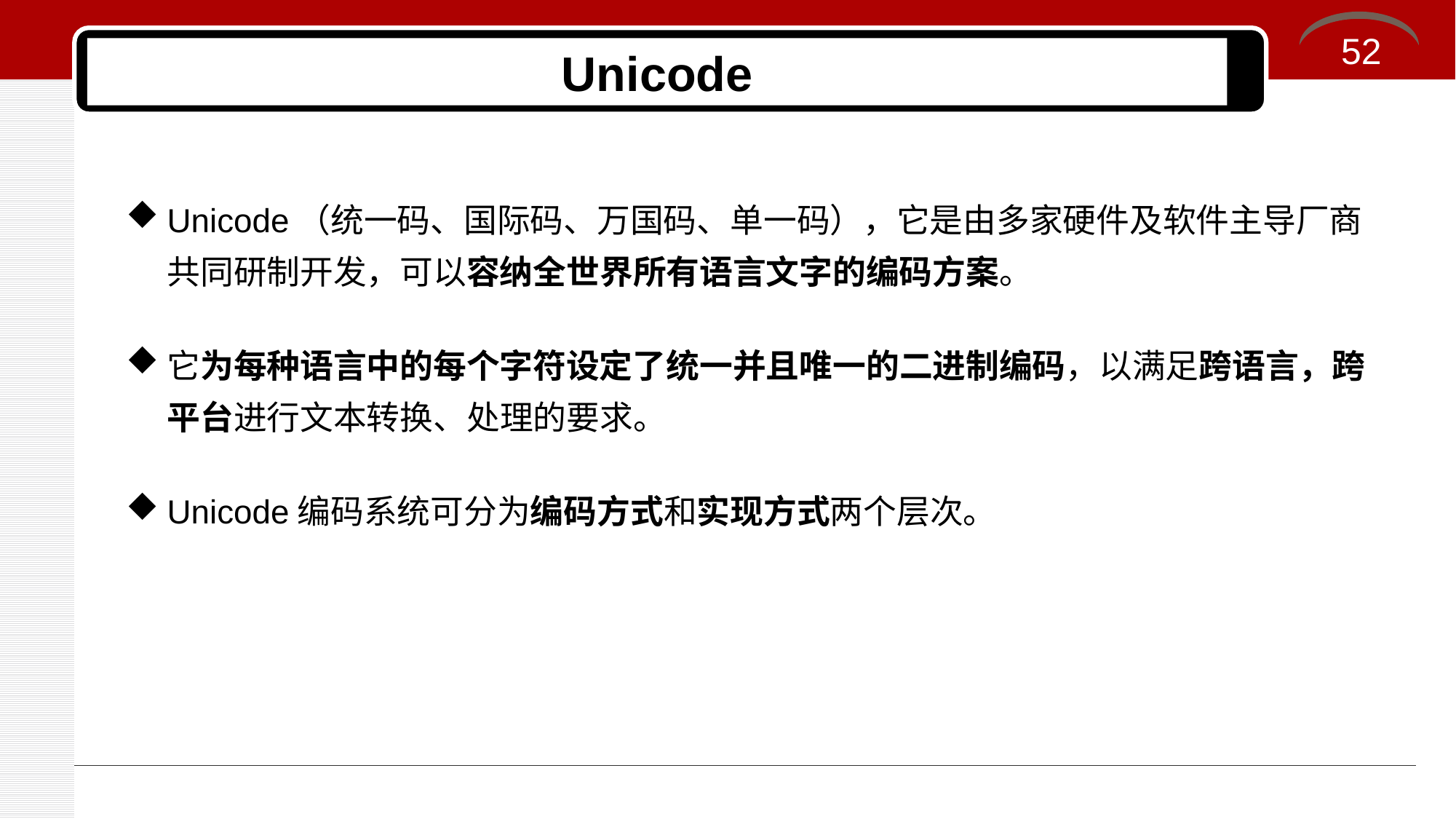

52
# Unicode
Unicode（统一码、国际码、万国码、单一码），它是由多家硬件及软件主导厂商共同研制开发，可以容纳全世界所有语言文字的编码方案。
它为每种语言中的每个字符设定了统一并且唯一的二进制编码，以满足跨语言，跨平台进行文本转换、处理的要求。
Unicode编码系统可分为编码方式和实现方式两个层次。